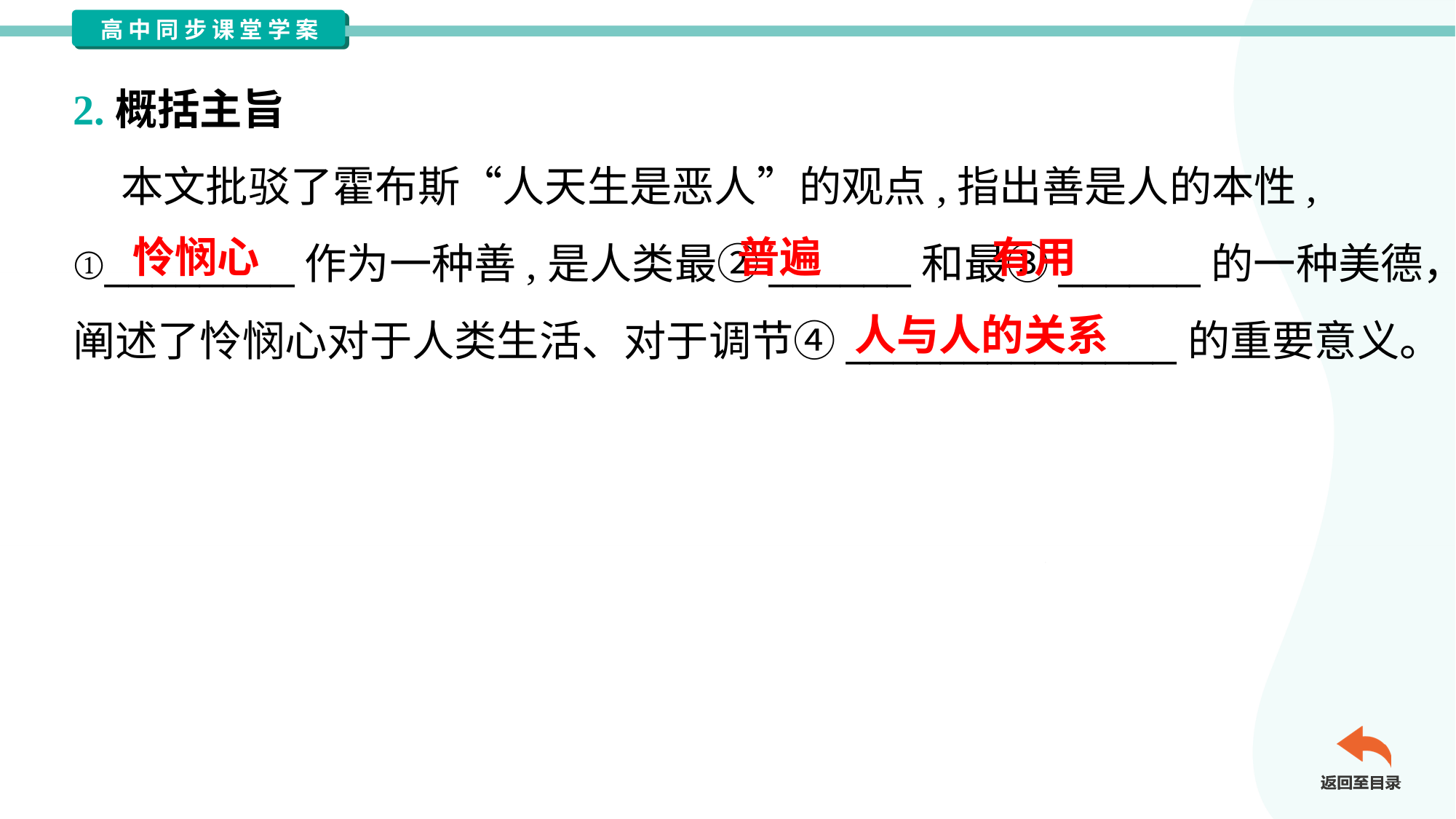

2.概括主旨
    本文批驳了霍布斯“人天生是恶人”的观点,指出善是人的本性,
①________作为一种善,是人类最②______和最③______的一种美德，
阐述了怜悯心对于人类生活、对于调节④______________的重要意义。
怜悯心
普遍
有用
人与人的关系